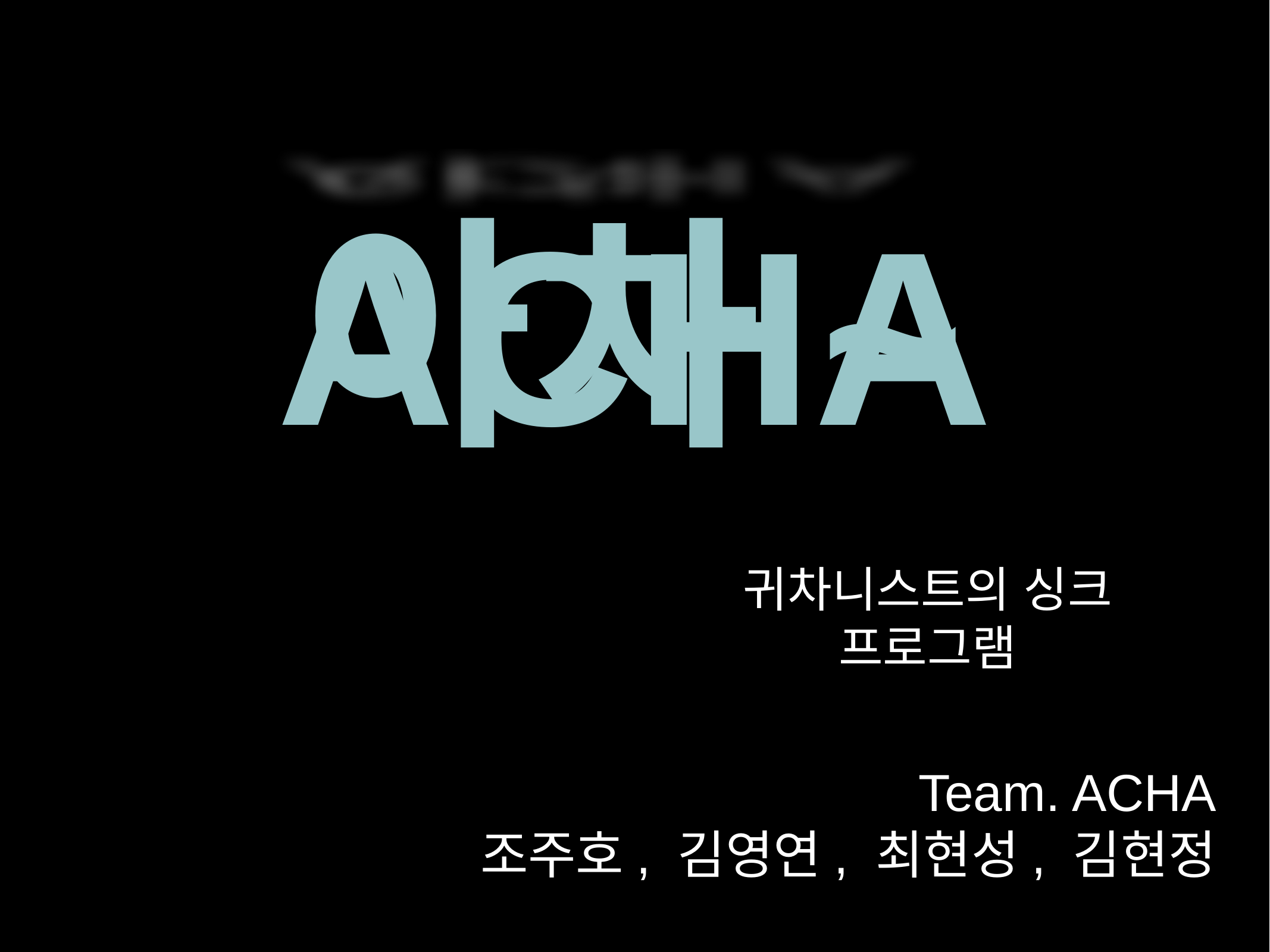

ACHA
아차~
귀차니스트의 싱크 프로그램
Team. ACHA
조주호, 김영연, 최현성, 김현정